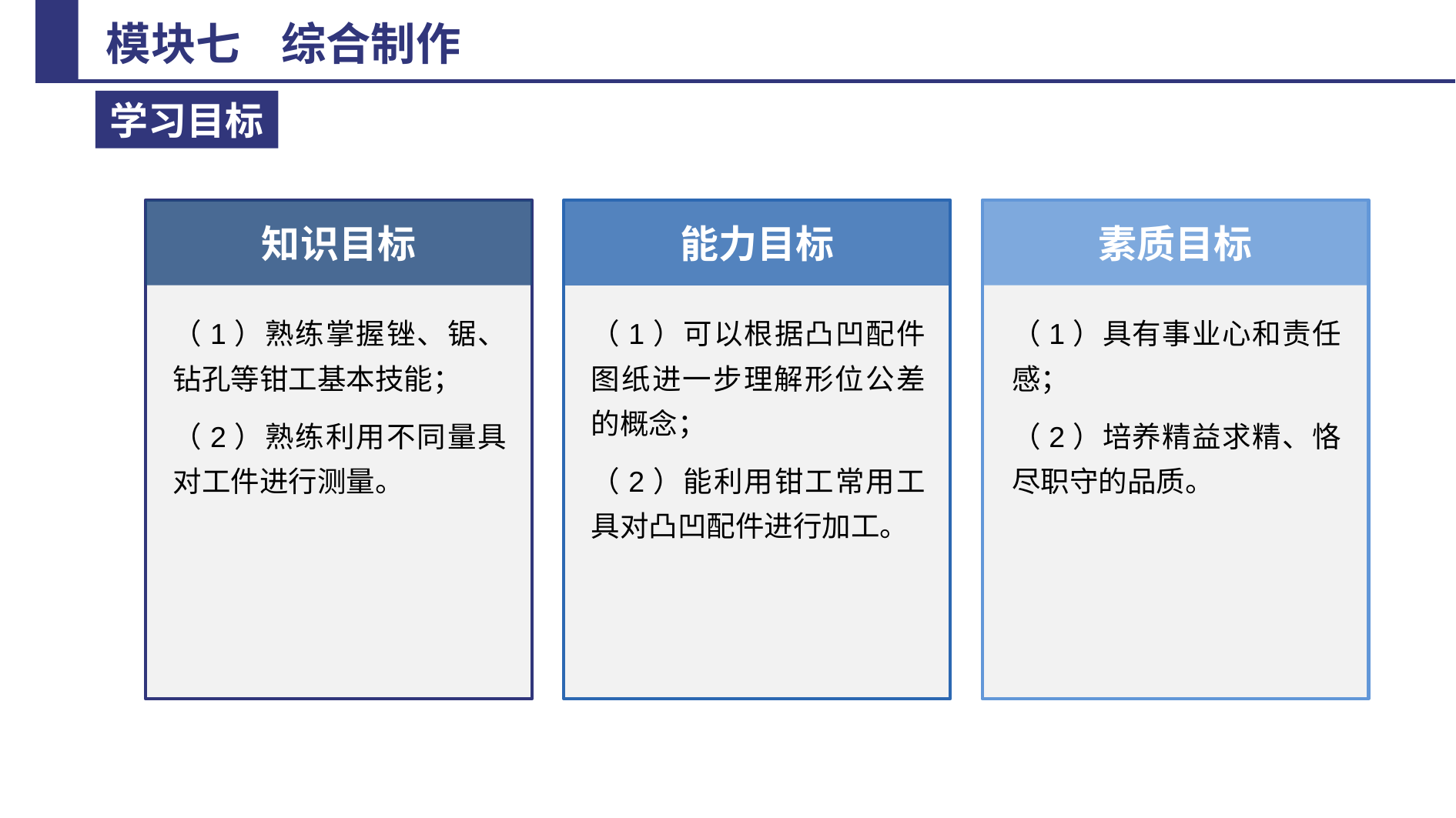

知识目标
素质目标

能力目标

（1）熟练掌握锉、锯、钻孔等钳工基本技能；
（2）熟练利用不同量具对工件进行测量。
（1）可以根据凸凹配件图纸进一步理解形位公差的概念；
（2）能利用钳工常用工具对凸凹配件进行加工。
（1）具有事业心和责任感；
（2）培养精益求精、恪尽职守的品质。